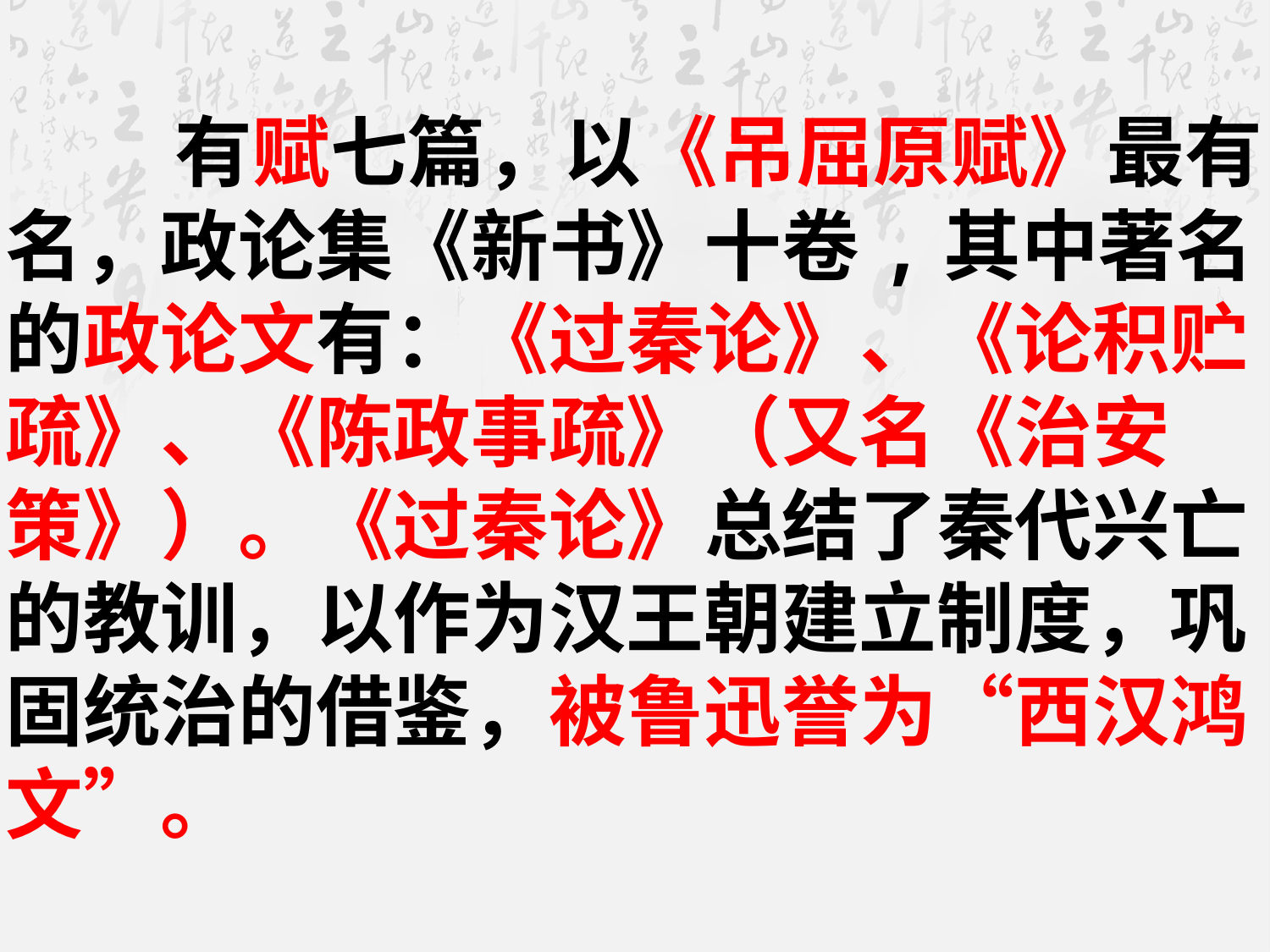

有赋七篇，以《吊屈原赋》最有名，政论集《新书》十卷,其中著名的政论文有：《过秦论》、《论积贮疏》、《陈政事疏》（又名《治安策》）。《过秦论》总结了秦代兴亡的教训，以作为汉王朝建立制度，巩固统治的借鉴，被鲁迅誉为“西汉鸿文”。